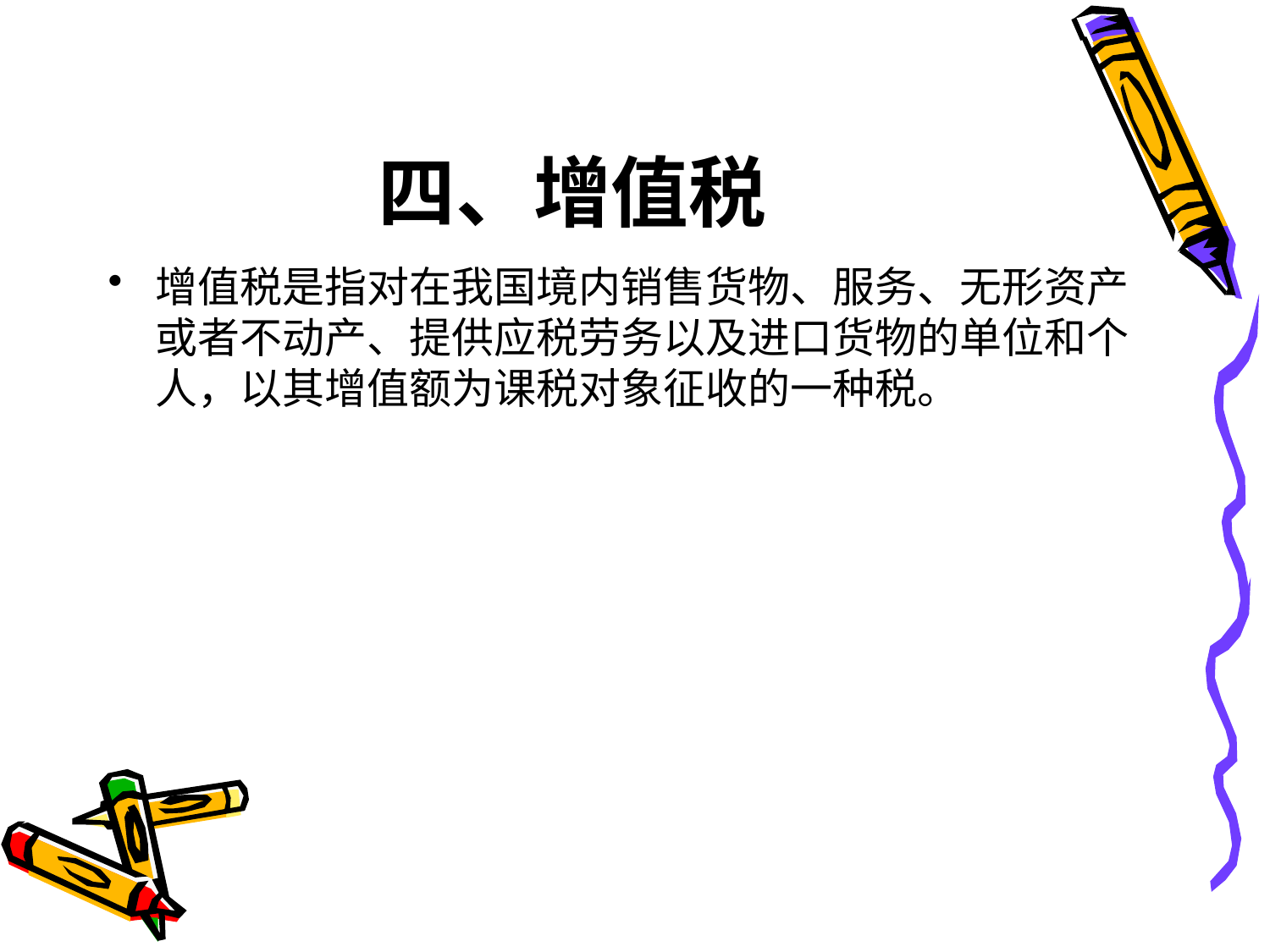

# 四、增值税
增值税是指对在我国境内销售货物、服务、无形资产或者不动产、提供应税劳务以及进口货物的单位和个人，以其增值额为课税对象征收的一种税。